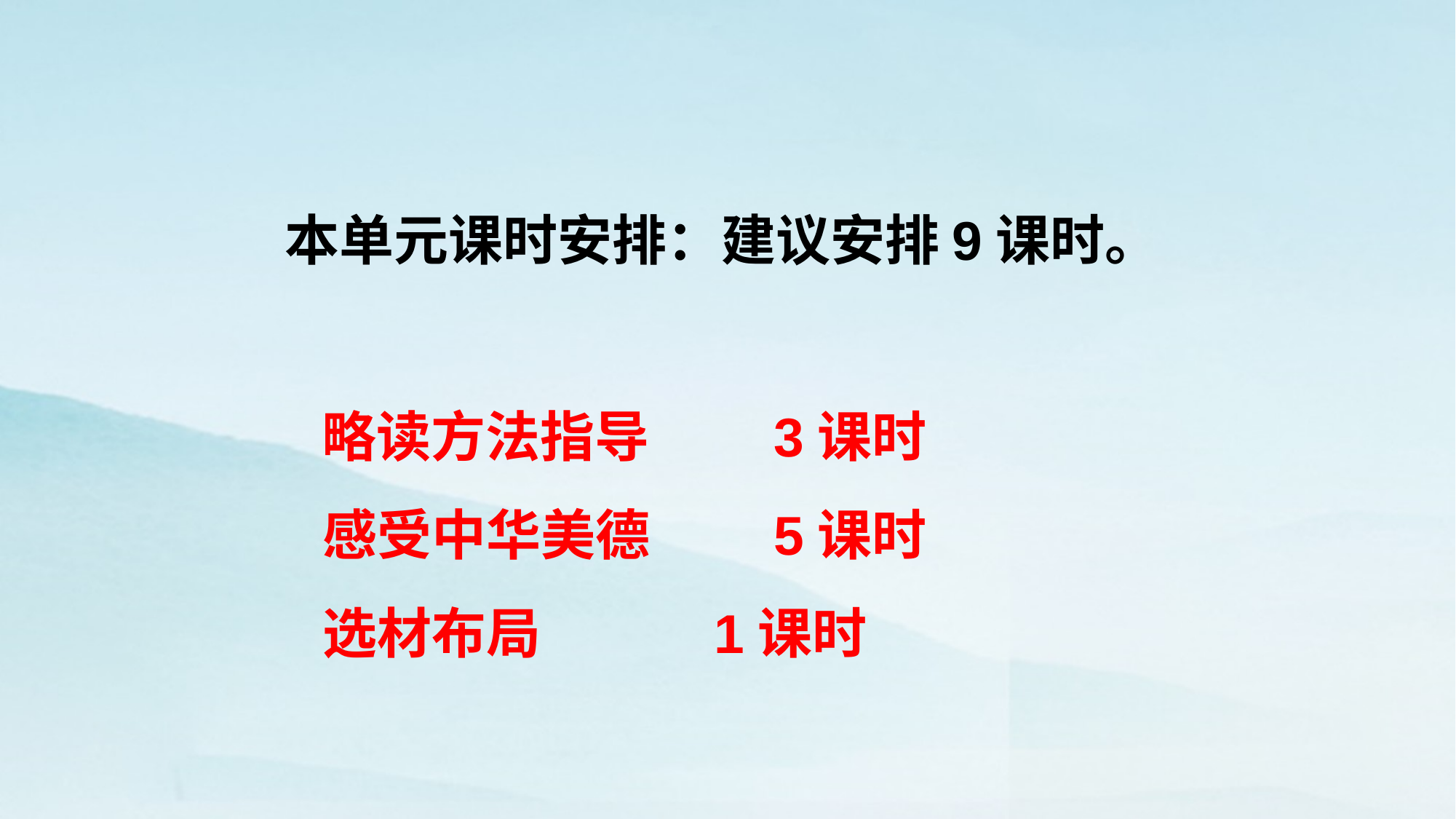

本单元课时安排：建议安排9课时。
  略读方法指导         3课时
  感受中华美德         5课时
  选材布局             1课时